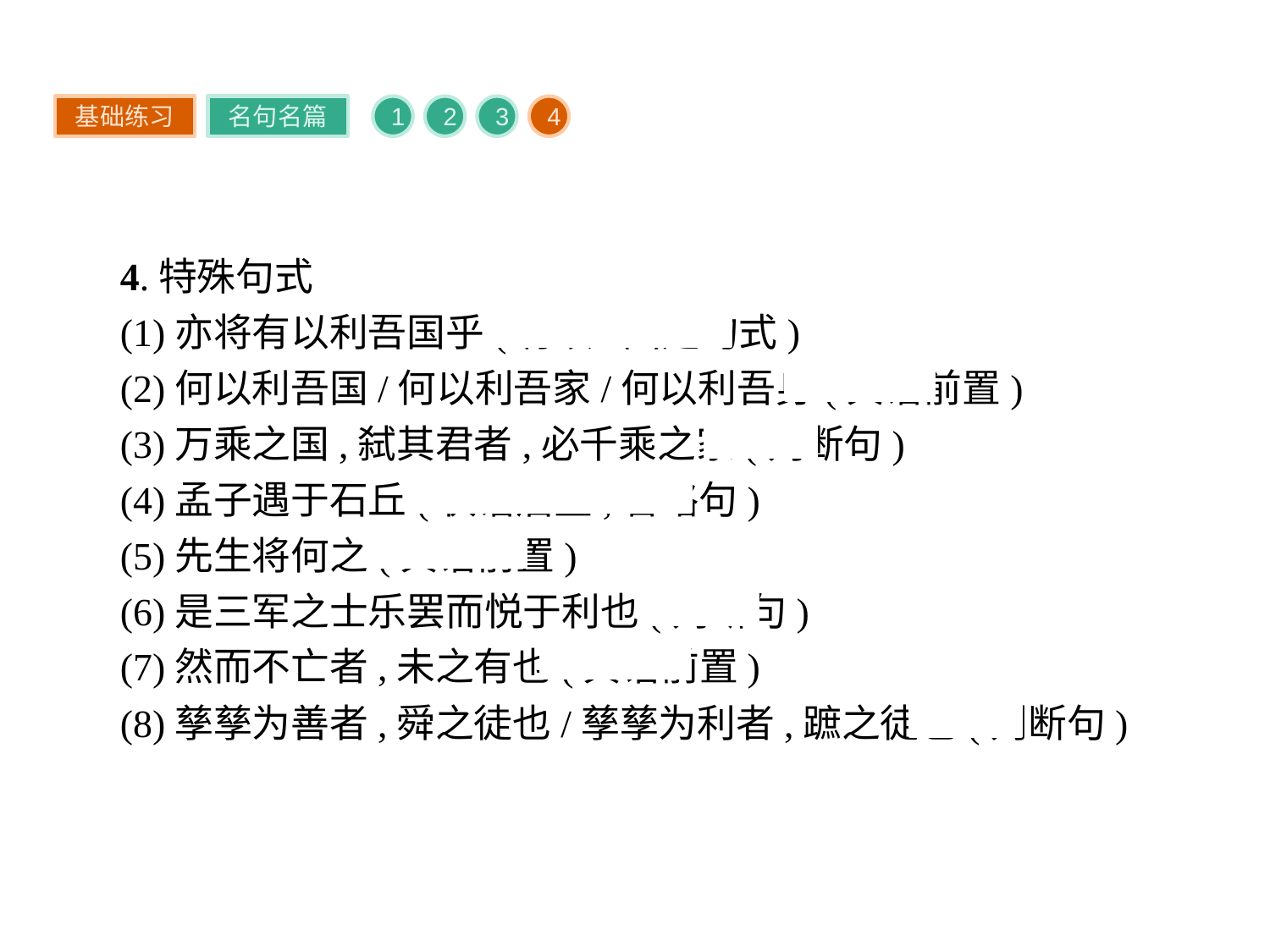

基础练习
名句名篇
1
2
3
4
4.特殊句式
(1)亦将有以利吾国乎(有以:固定句式)
(2)何以利吾国/何以利吾家/何以利吾身(宾语前置)
(3)万乘之国,弑其君者,必千乘之家(判断句)
(4)孟子遇于石丘(状语后置,省略句)
(5)先生将何之(宾语前置)
(6)是三军之士乐罢而悦于利也(判断句)
(7)然而不亡者,未之有也(宾语前置)
(8)孳孳为善者,舜之徒也/孳孳为利者,蹠之徒也(判断句)